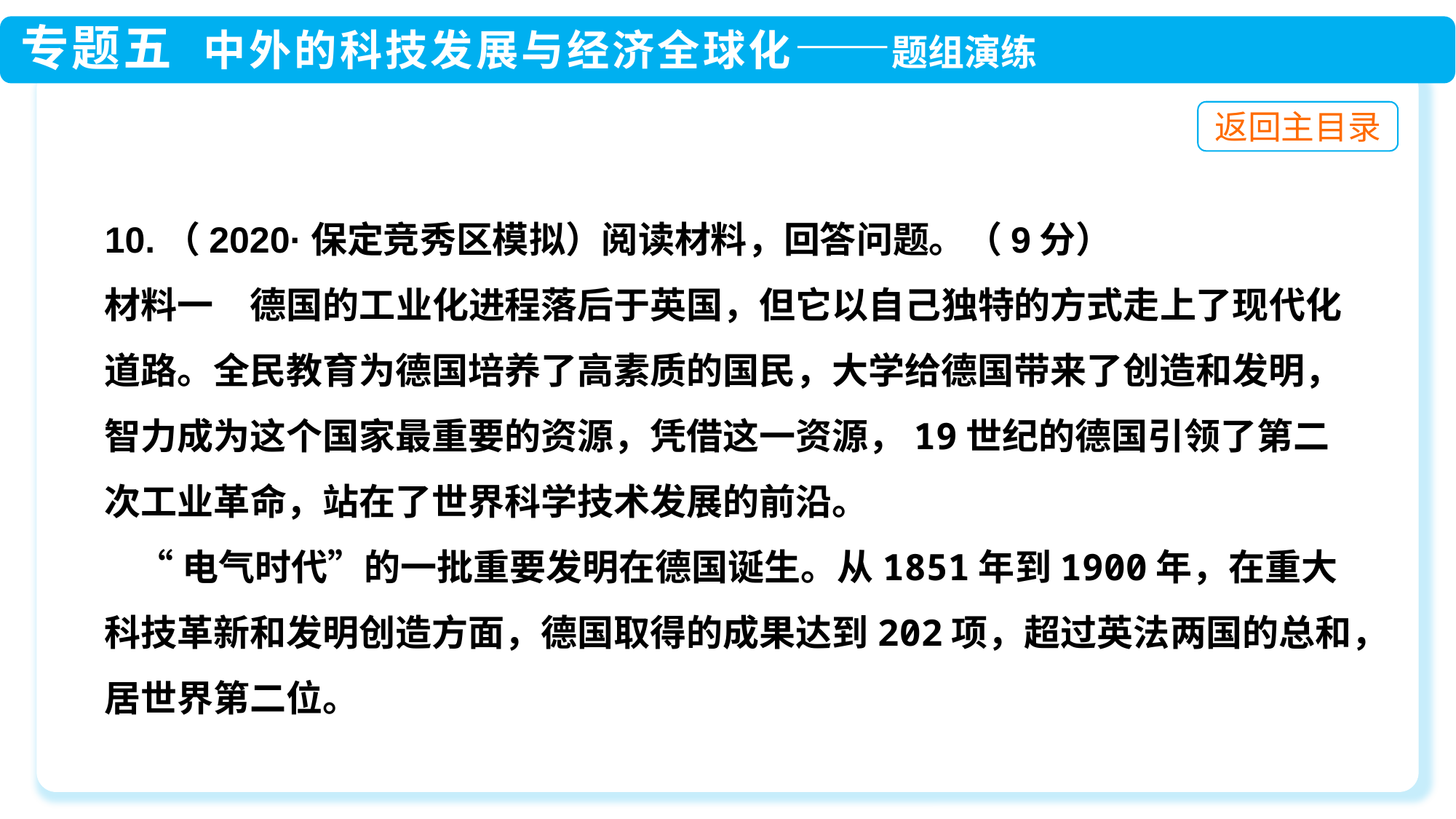

10.（2020·保定竞秀区模拟）阅读材料，回答问题。（9分）
材料一　德国的工业化进程落后于英国，但它以自己独特的方式走上了现代化道路。全民教育为德国培养了高素质的国民，大学给德国带来了创造和发明，智力成为这个国家最重要的资源，凭借这一资源，19世纪的德国引领了第二次工业革命，站在了世界科学技术发展的前沿。
    “电气时代”的一批重要发明在德国诞生。从1851年到1900年，在重大科技革新和发明创造方面，德国取得的成果达到202项，超过英法两国的总和，居世界第二位。